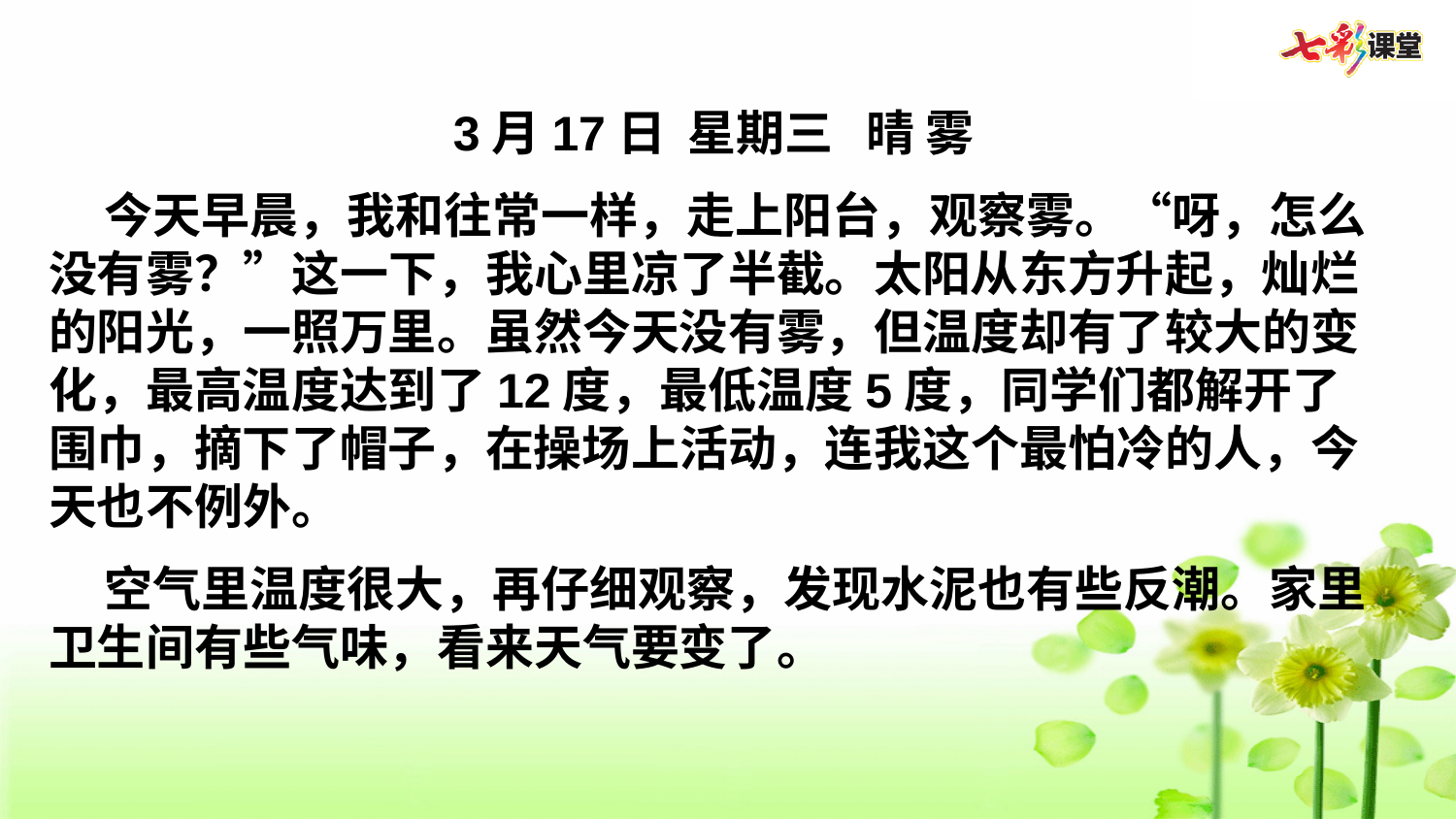

3月17日  星期三   晴 雾
    今天早晨，我和往常一样，走上阳台，观察雾。“呀，怎么没有雾？”这一下，我心里凉了半截。太阳从东方升起，灿烂的阳光，一照万里。虽然今天没有雾，但温度却有了较大的变化，最高温度达到了12度，最低温度5度，同学们都解开了围巾，摘下了帽子，在操场上活动，连我这个最怕冷的人，今天也不例外。
    空气里温度很大，再仔细观察，发现水泥也有些反潮。家里卫生间有些气味，看来天气要变了。